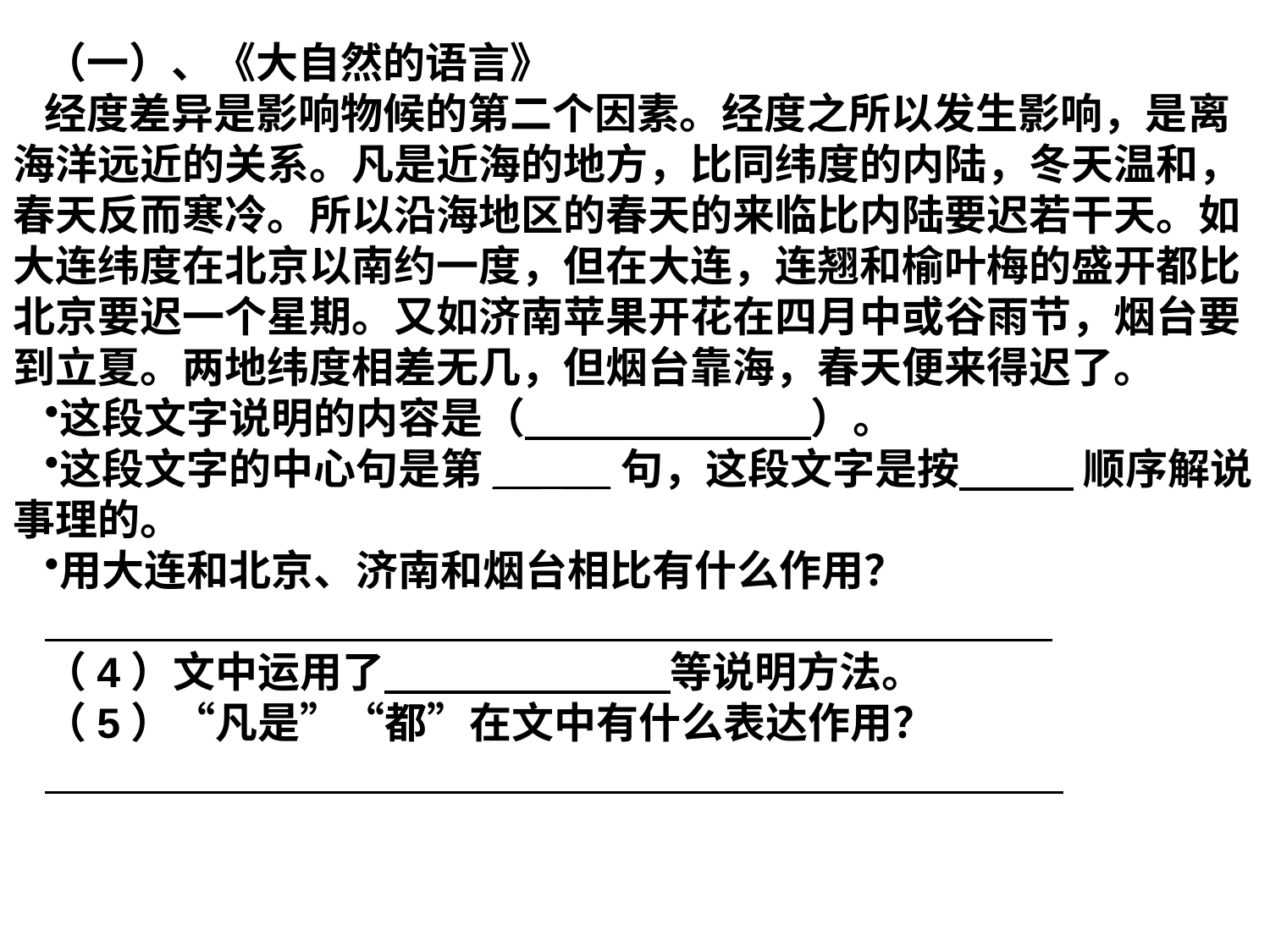

（一）、《大自然的语言》
经度差异是影响物候的第二个因素。经度之所以发生影响，是离海洋远近的关系。凡是近海的地方，比同纬度的内陆，冬天温和，春天反而寒冷。所以沿海地区的春天的来临比内陆要迟若干天。如大连纬度在北京以南约一度，但在大连，连翘和榆叶梅的盛开都比北京要迟一个星期。又如济南苹果开花在四月中或谷雨节，烟台要到立夏。两地纬度相差无几，但烟台靠海，春天便来得迟了。
这段文字说明的内容是（                              ）。
这段文字的中心句是第__  __句，这段文字是按             顺序解说事理的。
用大连和北京、济南和烟台相比有什么作用？

（4）文中运用了                              等说明方法。
（5）“凡是”“都”在文中有什么表达作用？